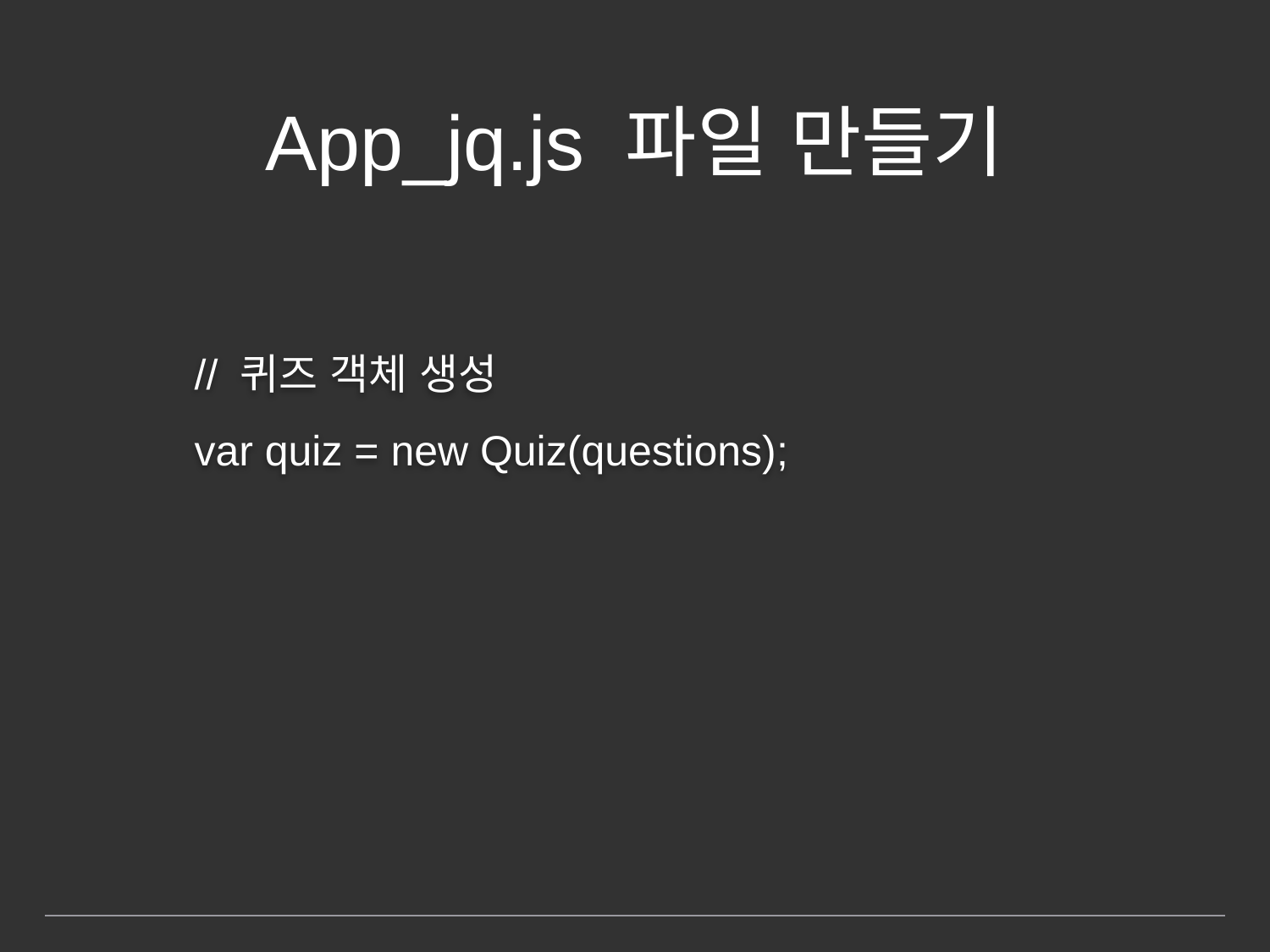

# App_jq.js 파일 만들기
	// 퀴즈 객체 생성
	var quiz = new Quiz(questions);